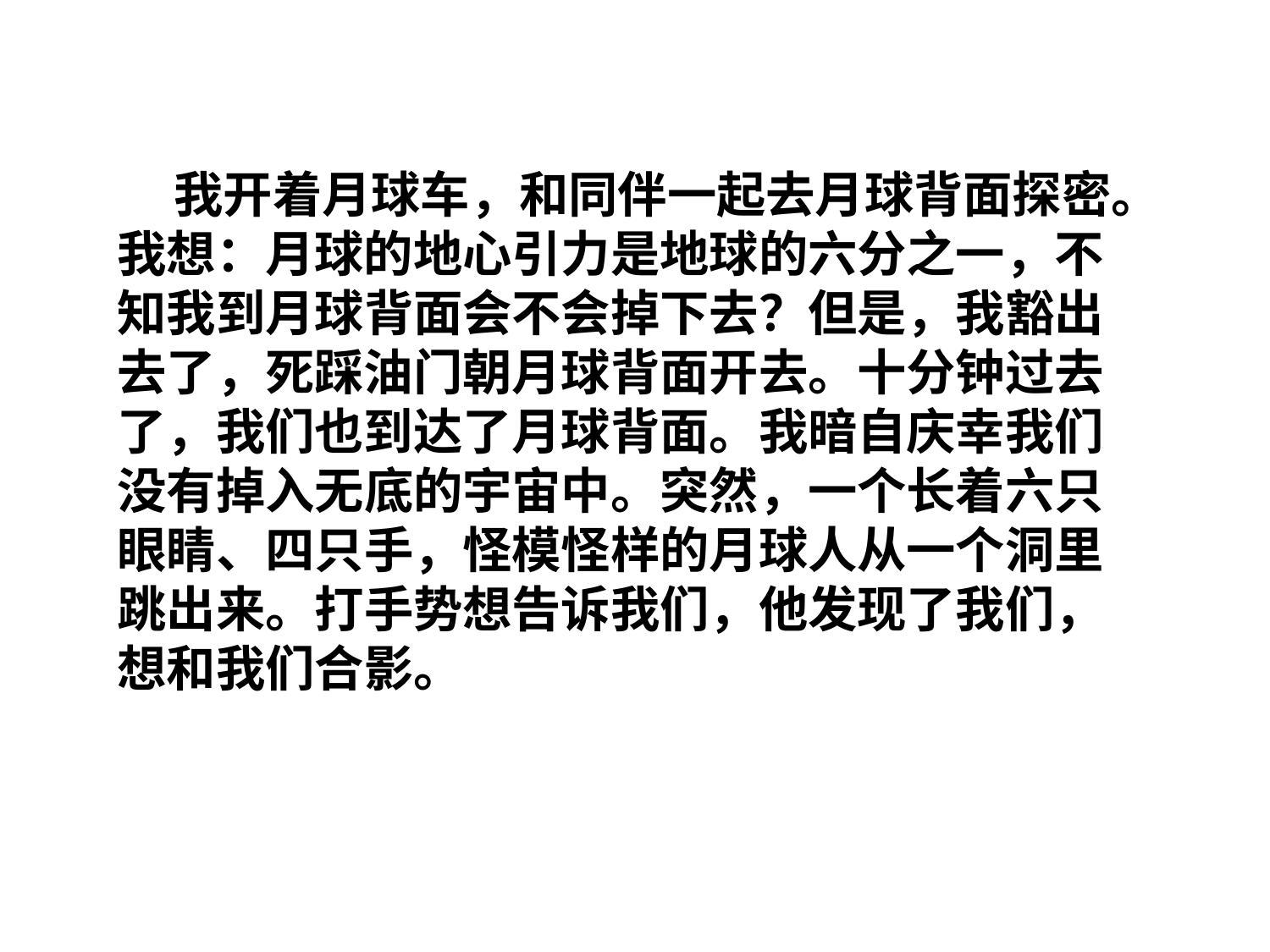

我开着月球车，和同伴一起去月球背面探密。我想：月球的地心引力是地球的六分之一，不知我到月球背面会不会掉下去？但是，我豁出去了，死踩油门朝月球背面开去。十分钟过去了，我们也到达了月球背面。我暗自庆幸我们没有掉入无底的宇宙中。突然，一个长着六只眼睛、四只手，怪模怪样的月球人从一个洞里跳出来。打手势想告诉我们，他发现了我们，想和我们合影。